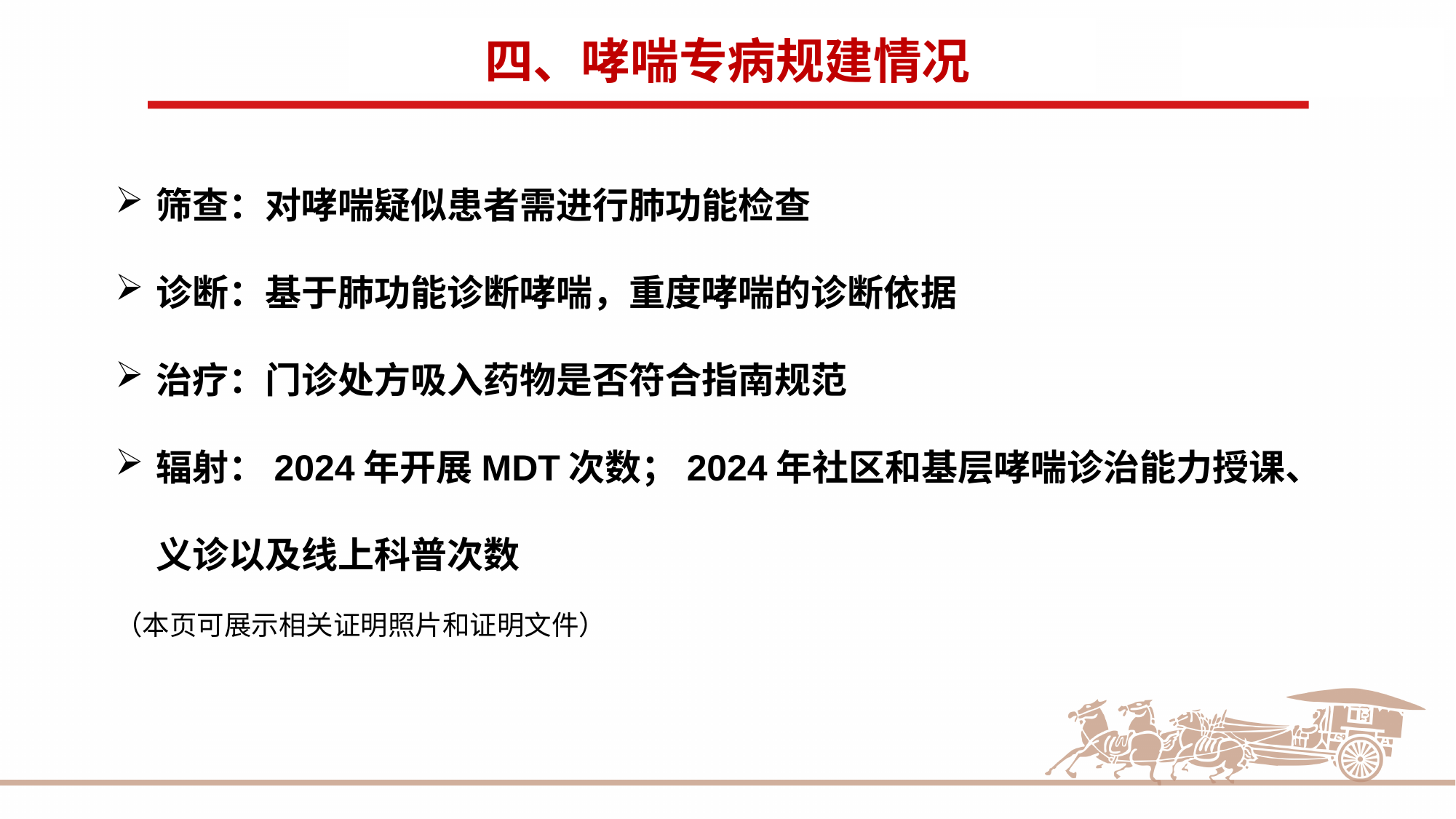

四、哮喘专病规建情况
筛查：对哮喘疑似患者需进行肺功能检查
诊断：基于肺功能诊断哮喘，重度哮喘的诊断依据
治疗：门诊处方吸入药物是否符合指南规范
辐射：2024年开展MDT次数；2024年社区和基层哮喘诊治能力授课、义诊以及线上科普次数
（本页可展示相关证明照片和证明文件）